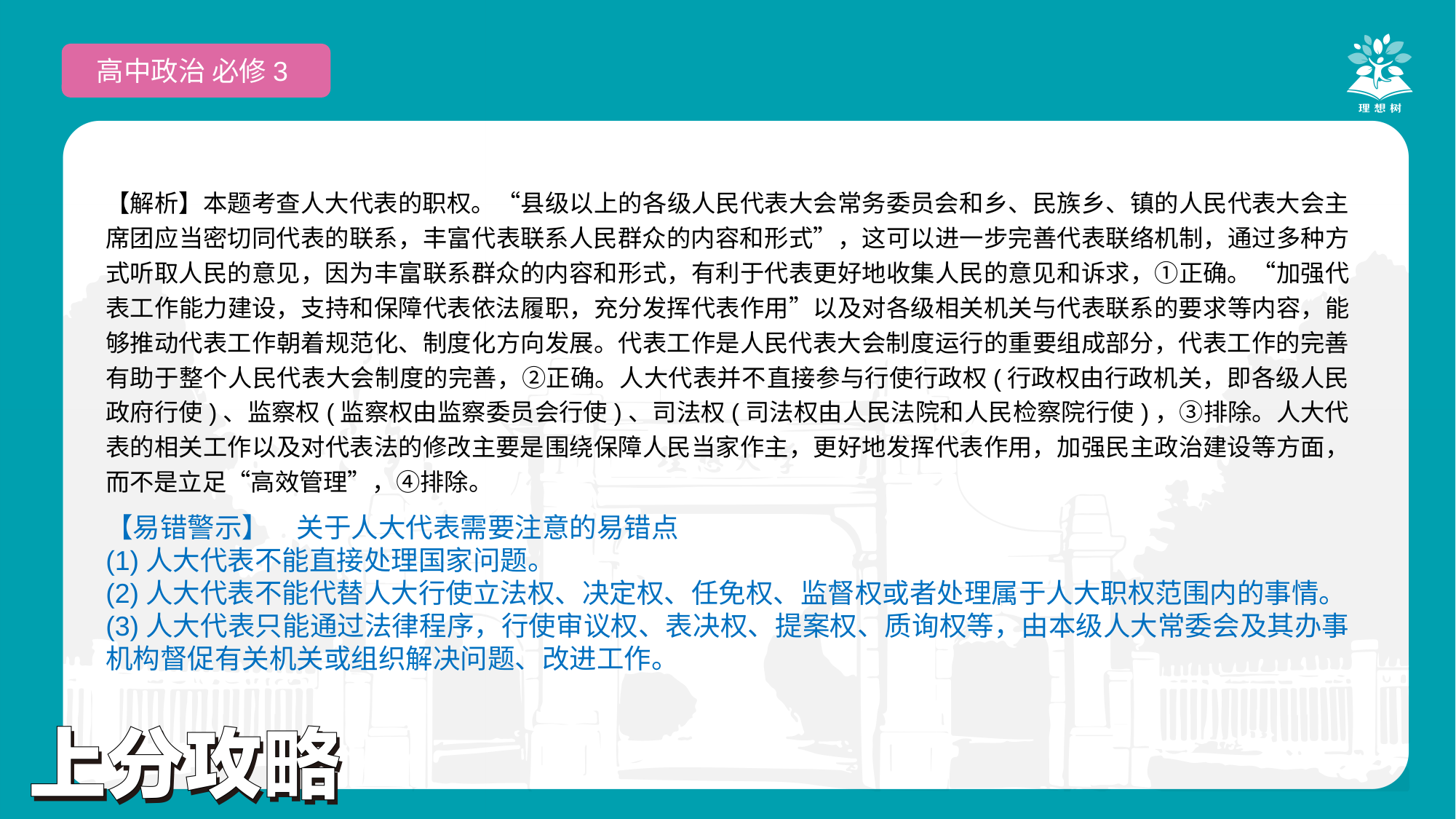

高中政治 必修3
【解析】本题考查人大代表的职权。“县级以上的各级人民代表大会常务委员会和乡、民族乡、镇的人民代表大会主席团应当密切同代表的联系，丰富代表联系人民群众的内容和形式”，这可以进一步完善代表联络机制，通过多种方式听取人民的意见，因为丰富联系群众的内容和形式，有利于代表更好地收集人民的意见和诉求，①正确。“加强代表工作能力建设，支持和保障代表依法履职，充分发挥代表作用”以及对各级相关机关与代表联系的要求等内容，能够推动代表工作朝着规范化、制度化方向发展。代表工作是人民代表大会制度运行的重要组成部分，代表工作的完善有助于整个人民代表大会制度的完善，②正确。人大代表并不直接参与行使行政权(行政权由行政机关，即各级人民政府行使)、监察权(监察权由监察委员会行使)、司法权(司法权由人民法院和人民检察院行使)，③排除。人大代表的相关工作以及对代表法的修改主要是围绕保障人民当家作主，更好地发挥代表作用，加强民主政治建设等方面，而不是立足“高效管理”，④排除。
【易错警示】　关于人大代表需要注意的易错点
(1)人大代表不能直接处理国家问题。
(2)人大代表不能代替人大行使立法权、决定权、任免权、监督权或者处理属于人大职权范围内的事情。
(3)人大代表只能通过法律程序，行使审议权、表决权、提案权、质询权等，由本级人大常委会及其办事机构督促有关机关或组织解决问题、改进工作。